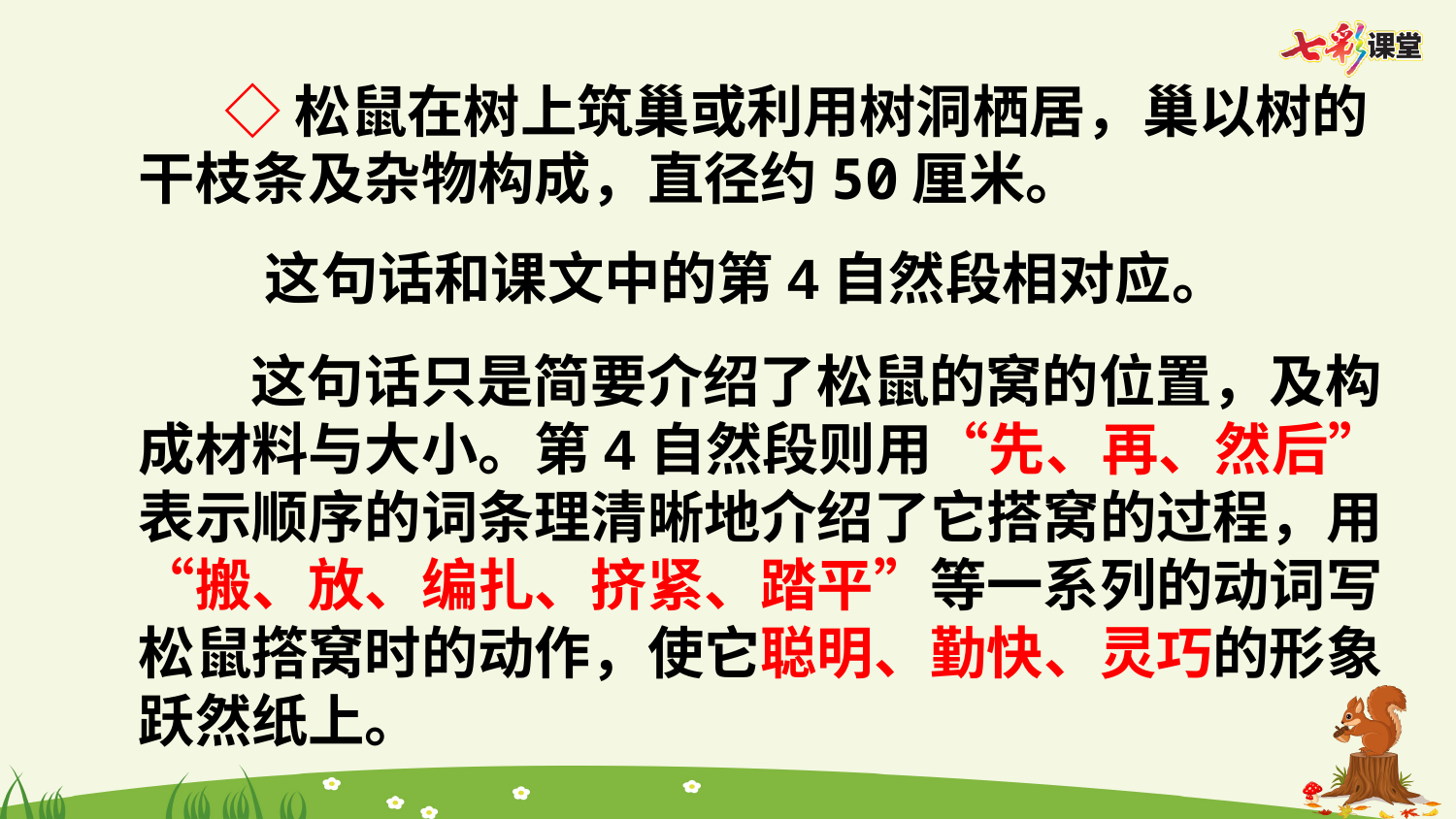

◇松鼠在树上筑巢或利用树洞栖居，巢以树的干枝条及杂物构成，直径约50厘米。
  这句话和课文中的第4自然段相对应。
  这句话只是简要介绍了松鼠的窝的位置，及构成材料与大小。第4自然段则用“先、再、然后”表示顺序的词条理清晰地介绍了它搭窝的过程，用“搬、放、编扎、挤紧、踏平”等一系列的动词写松鼠撘窝时的动作，使它聪明、勤快、灵巧的形象跃然纸上。